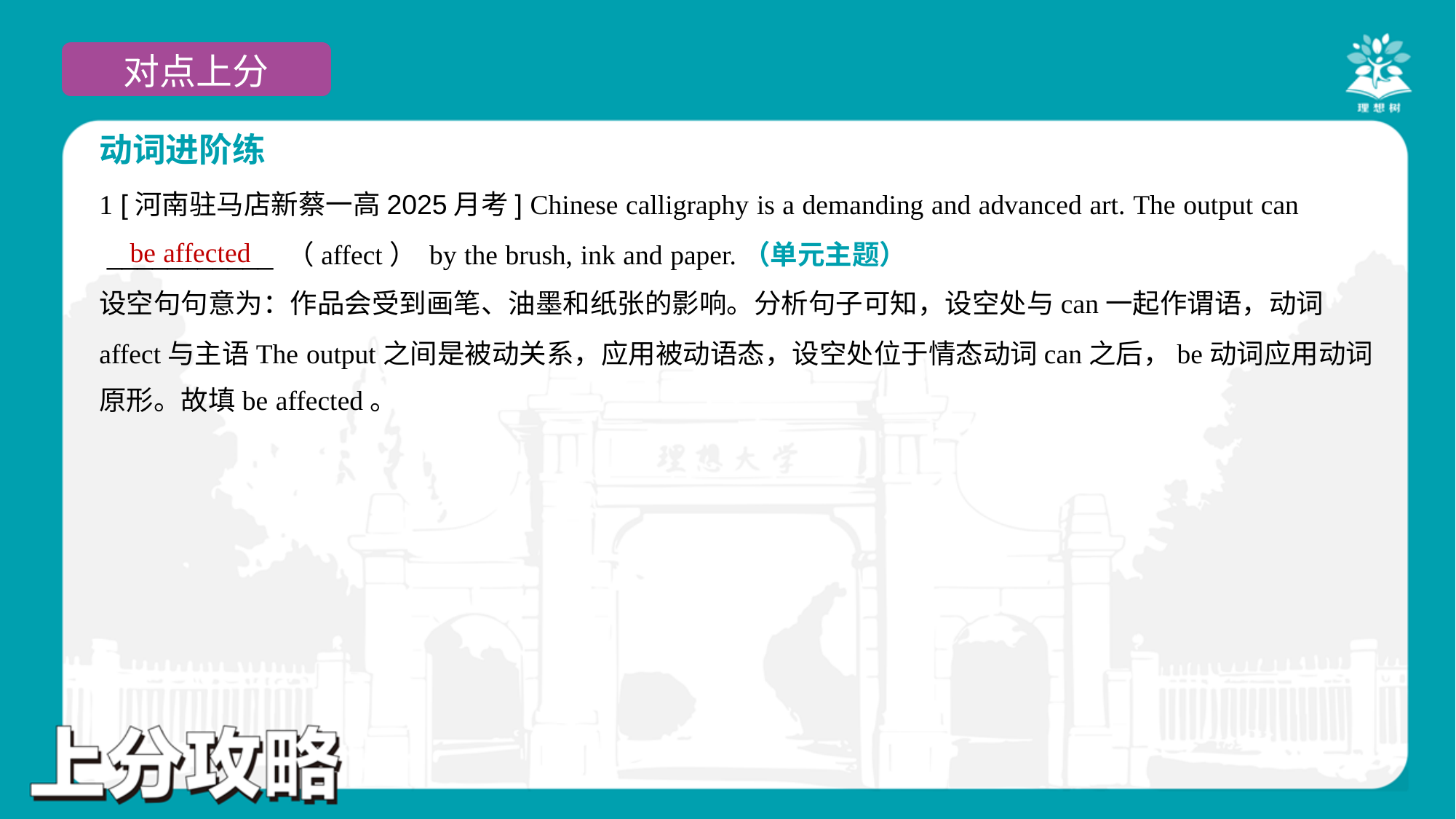

动词进阶练
1 [河南驻马店新蔡一高2025月考] Chinese calligraphy is a demanding and advanced art. The output can
 ___________ （affect） by the brush, ink and paper.（单元主题）
be affected
设空句句意为：作品会受到画笔、油墨和纸张的影响。分析句子可知，设空处与can一起作谓语，动词
affect与主语The output之间是被动关系，应用被动语态，设空处位于情态动词can之后，be动词应用动词
原形。故填be affected。